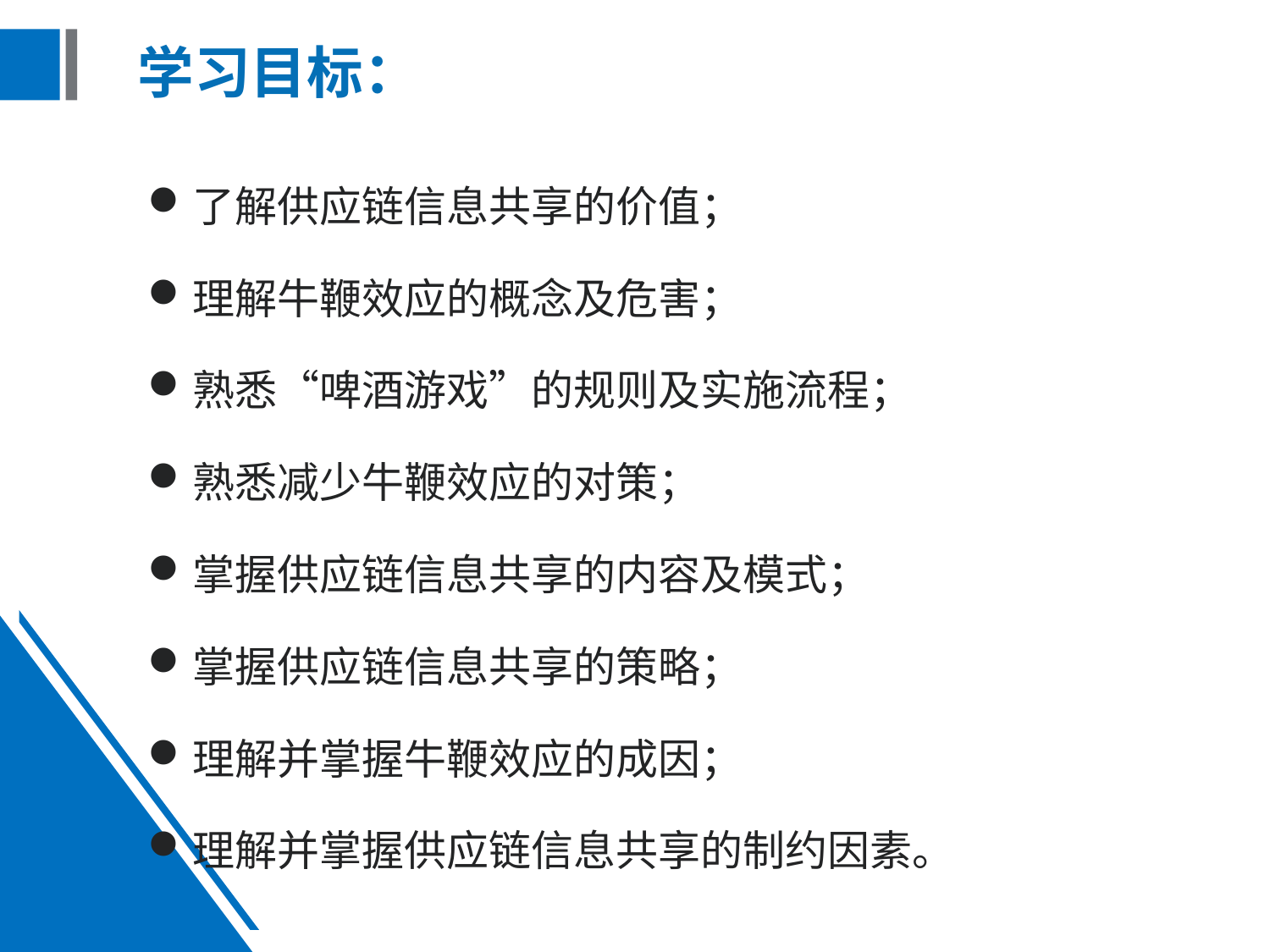

# 学习目标：
了解供应链信息共享的价值；
理解牛鞭效应的概念及危害；
熟悉“啤酒游戏”的规则及实施流程；
熟悉减少牛鞭效应的对策；
掌握供应链信息共享的内容及模式；
掌握供应链信息共享的策略；
理解并掌握牛鞭效应的成因；
理解并掌握供应链信息共享的制约因素。